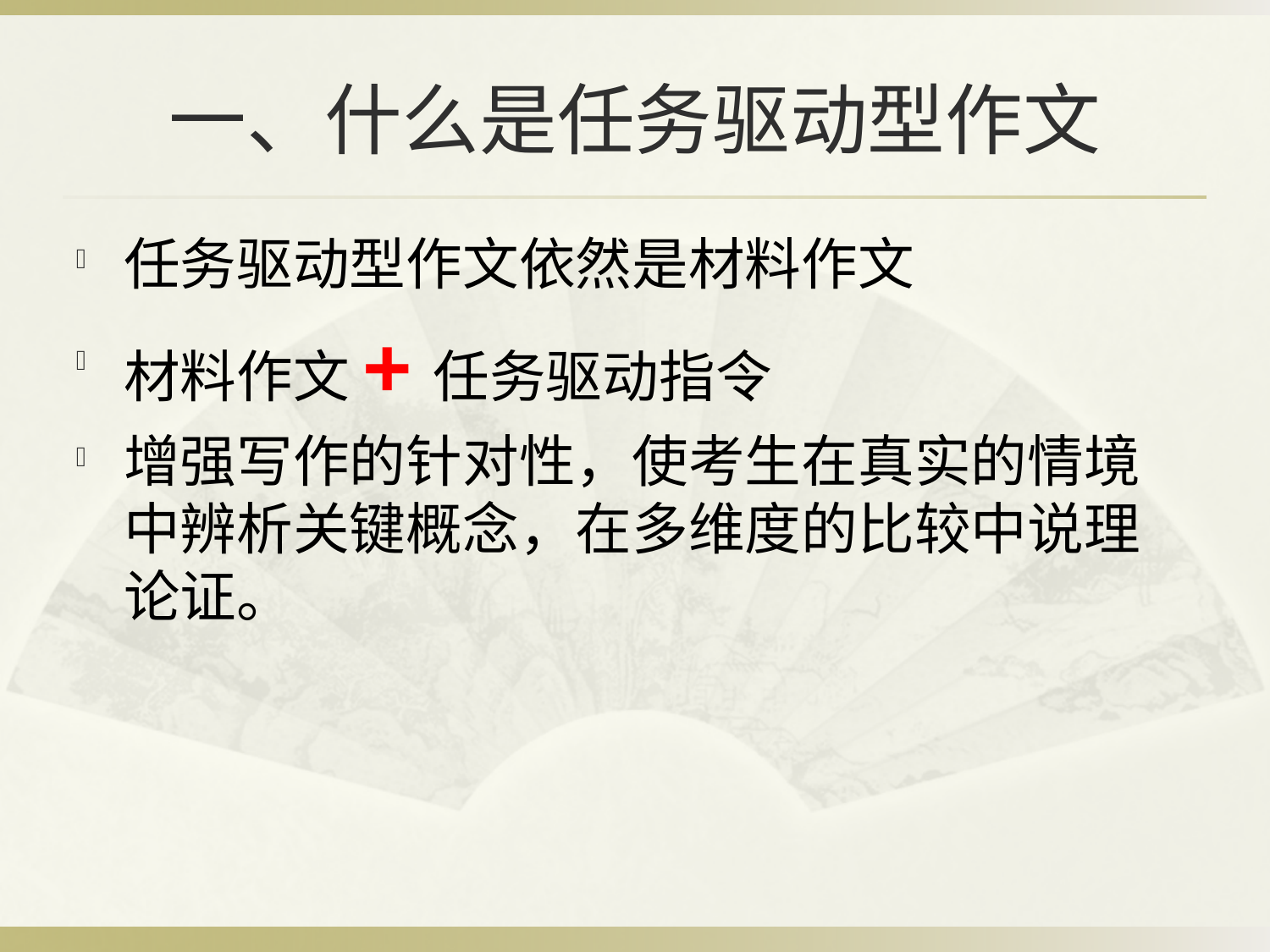

# 一、什么是任务驱动型作文
任务驱动型作文依然是材料作文
材料作文+任务驱动指令
增强写作的针对性，使考生在真实的情境中辨析关键概念，在多维度的比较中说理论证。